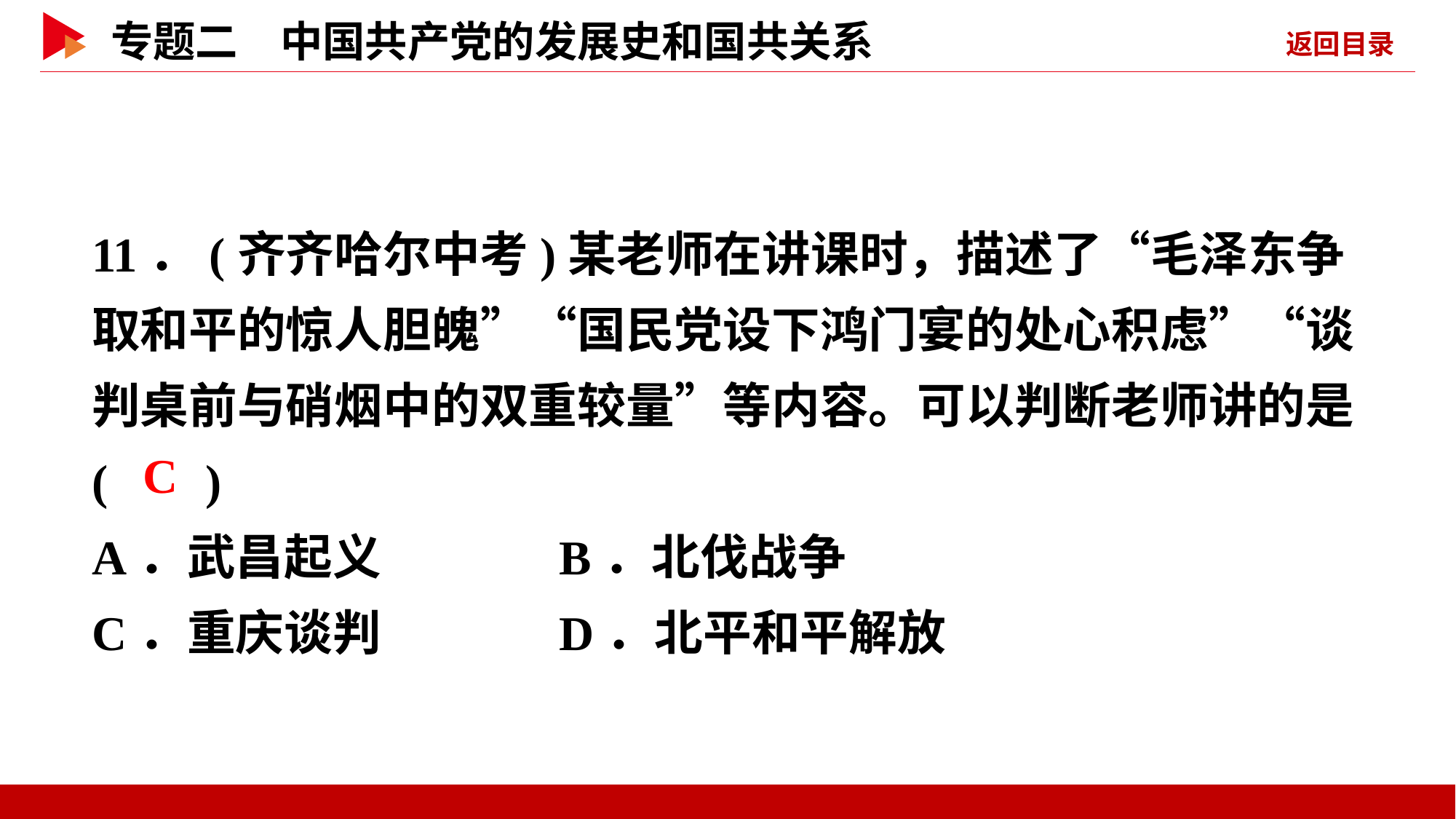

11．(齐齐哈尔中考)某老师在讲课时，描述了“毛泽东争取和平的惊人胆魄”“国民党设下鸿门宴的处心积虑”“谈判桌前与硝烟中的双重较量”等内容。可以判断老师讲的是(        )
A．武昌起义               B．北伐战争
C．重庆谈判               D．北平和平解放
   C